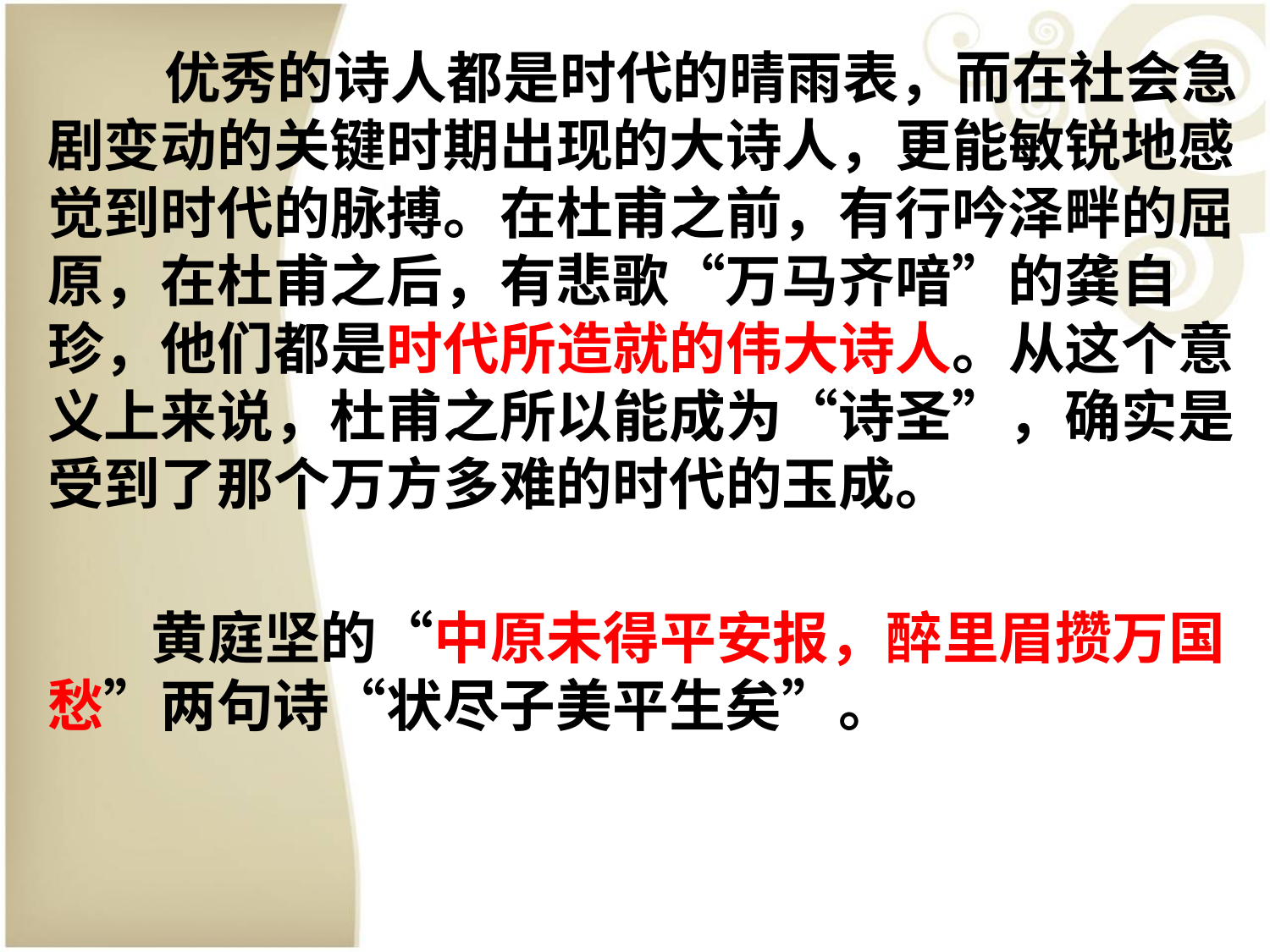

优秀的诗人都是时代的晴雨表，而在社会急剧变动的关键时期出现的大诗人，更能敏锐地感觉到时代的脉搏。在杜甫之前，有行吟泽畔的屈原，在杜甫之后，有悲歌“万马齐喑”的龚自珍，他们都是时代所造就的伟大诗人。从这个意义上来说，杜甫之所以能成为“诗圣”，确实是受到了那个万方多难的时代的玉成。
       黄庭坚的“中原未得平安报，醉里眉攒万国愁”两句诗“状尽子美平生矣”。